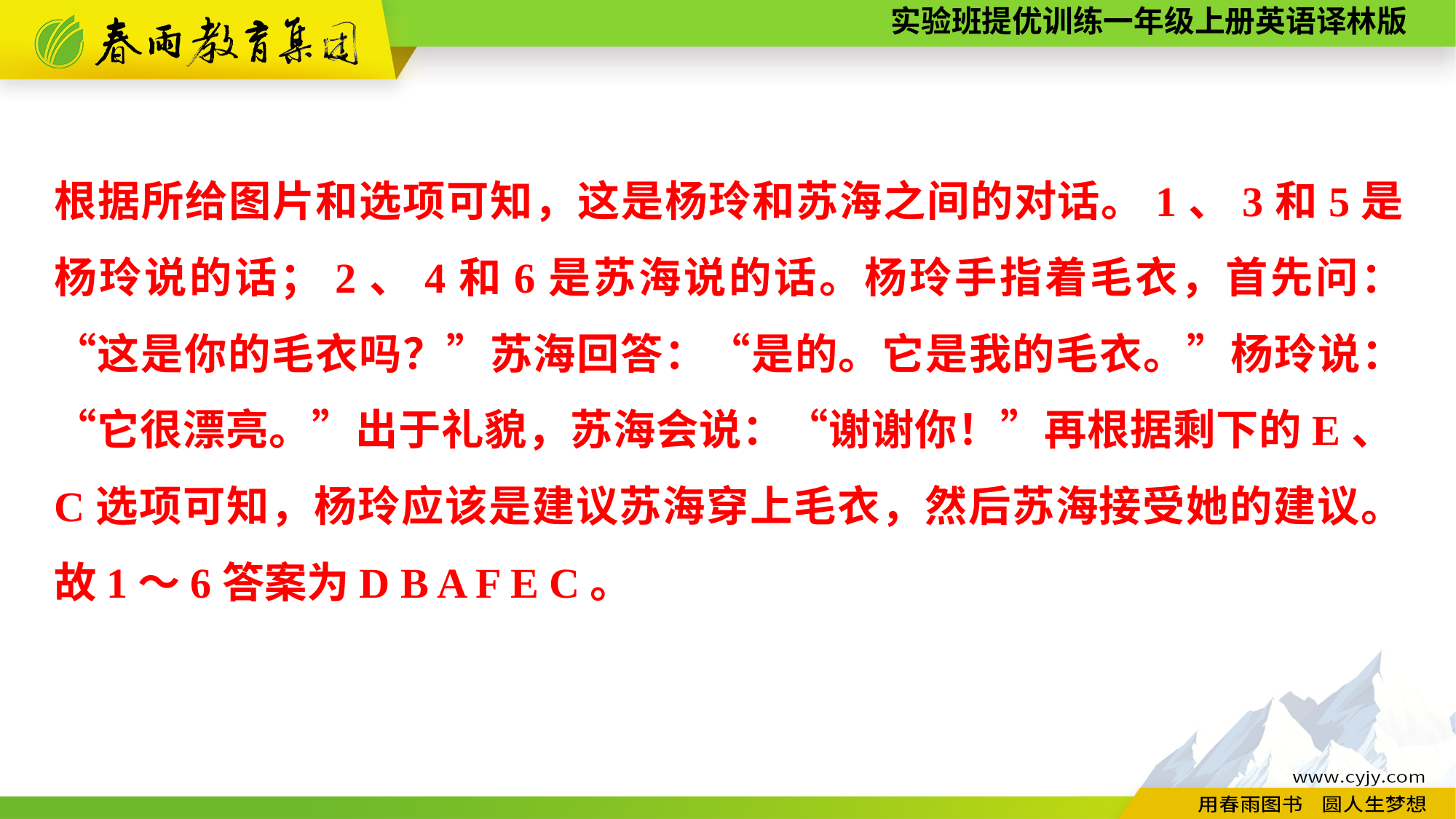

根据所给图片和选项可知，这是杨玲和苏海之间的对话。1、3和5是杨玲说的话；2、4和6是苏海说的话。杨玲手指着毛衣，首先问：“这是你的毛衣吗？”苏海回答：“是的。它是我的毛衣。”杨玲说：“它很漂亮。”出于礼貌，苏海会说：“谢谢你！”再根据剩下的E、C选项可知，杨玲应该是建议苏海穿上毛衣，然后苏海接受她的建议。故1～6答案为D B A F E C。